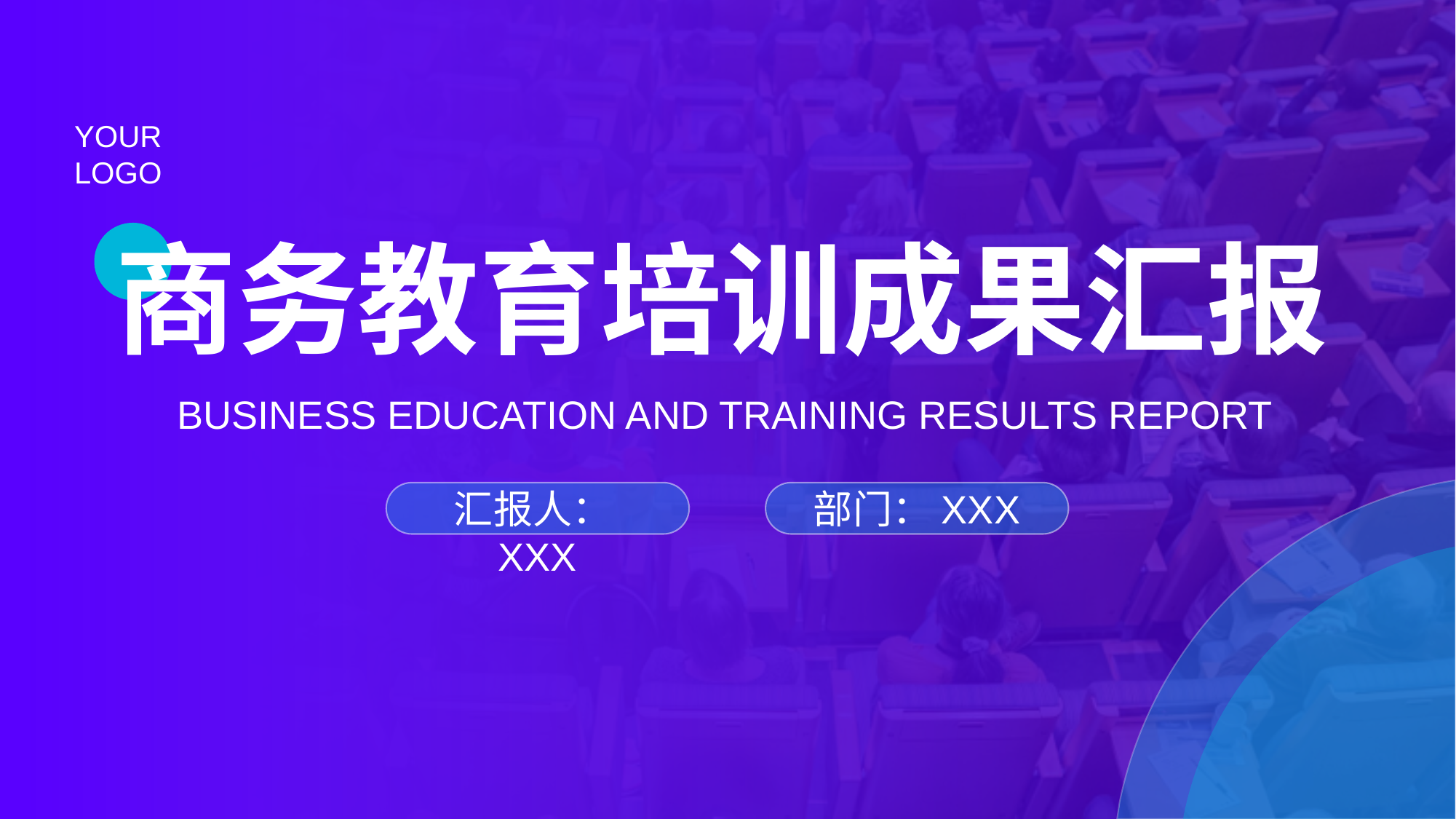

商务教育培训成果汇报
BUSINESS EDUCATION AND TRAINING RESULTS REPORT
汇报人：XXX
部门：XXX